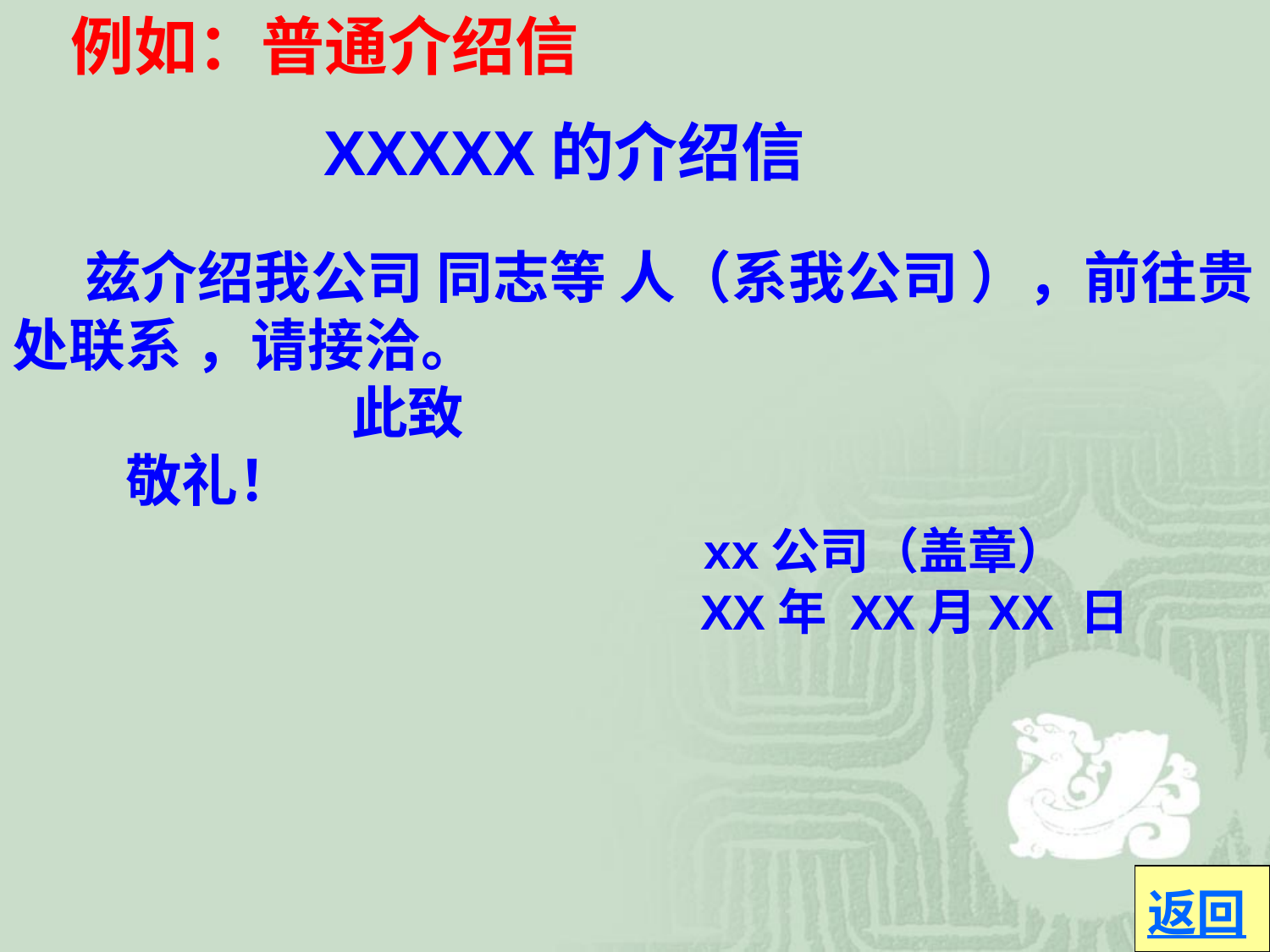

例如：普通介绍信
                                   XXXXX的介绍信
         兹介绍我公司 同志等 人（系我公司 ），前往贵处联系 ，请接洽。
　　　　　　此致
　　敬礼！
　　　　　　　　　　　　xx公司（盖章）
                                                  XX年 XX月XX 日

返回